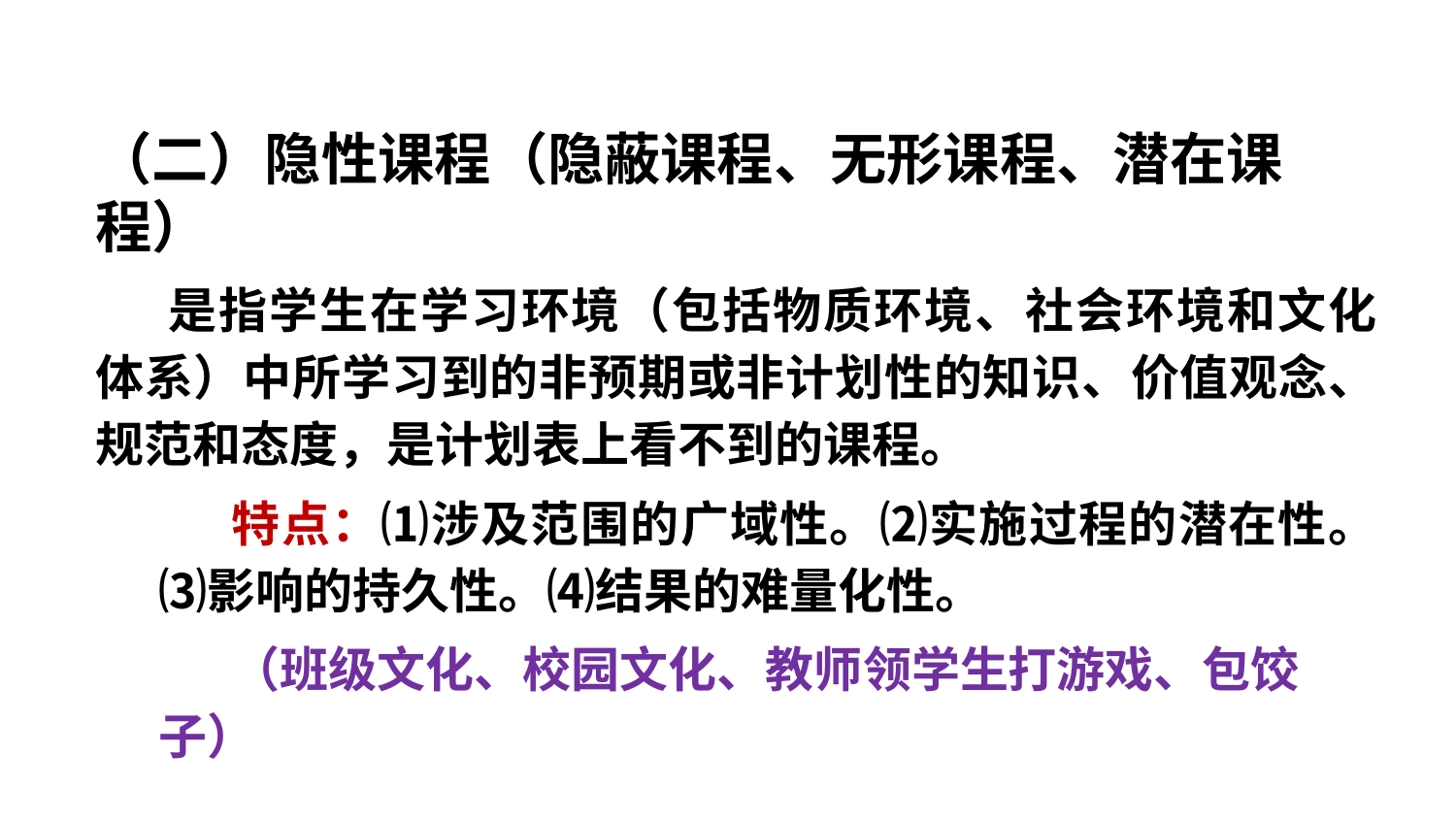

#
（二）隐性课程（隐蔽课程、无形课程、潜在课程）
是指学生在学习环境（包括物质环境、社会环境和文化体系）中所学习到的非预期或非计划性的知识、价值观念、规范和态度，是计划表上看不到的课程。
特点：⑴涉及范围的广域性。⑵实施过程的潜在性。⑶影响的持久性。⑷结果的难量化性。
（班级文化、校园文化、教师领学生打游戏、包饺子）